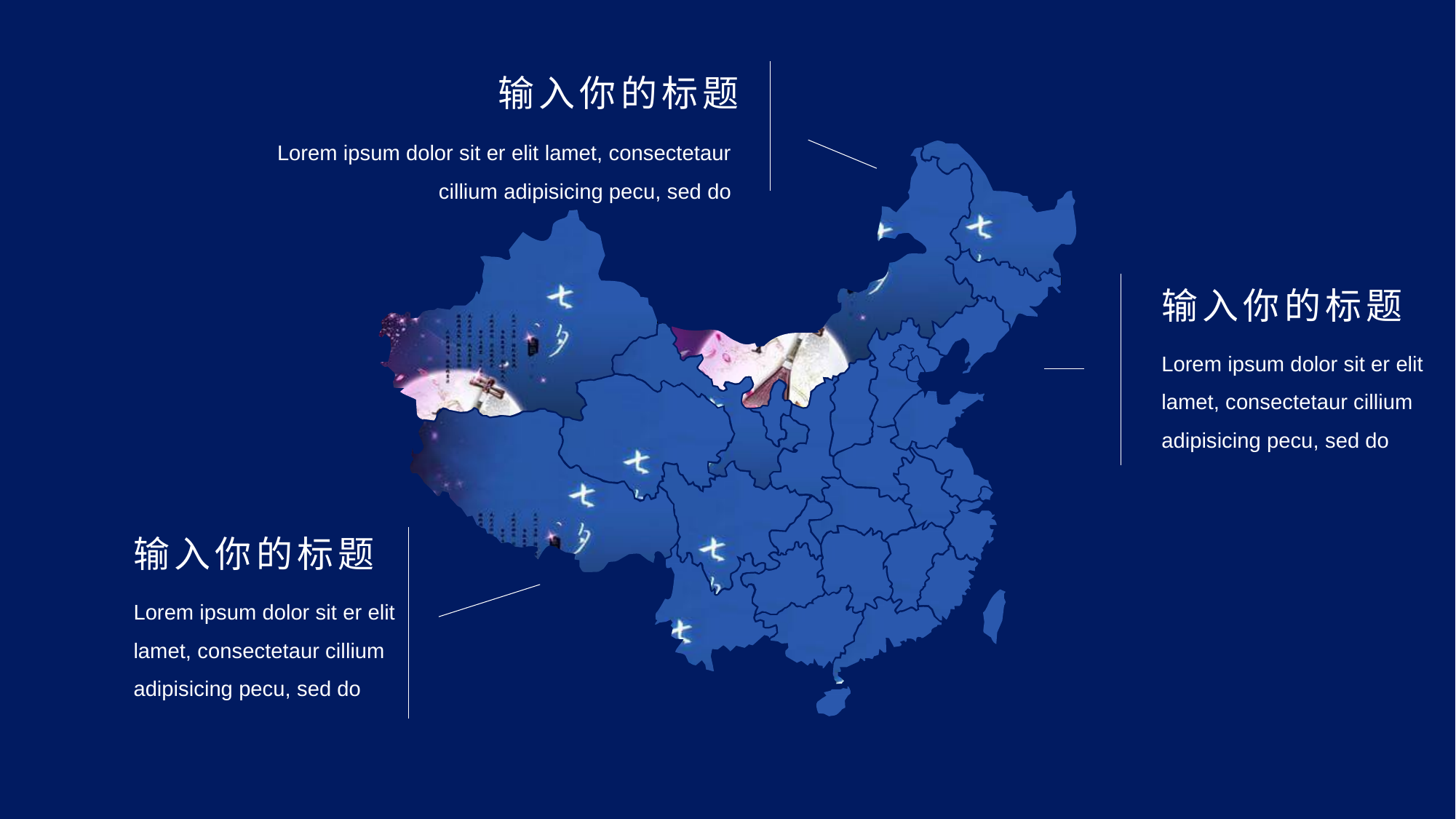

输入你的标题
Lorem ipsum dolor sit er elit lamet, consectetaur cillium adipisicing pecu, sed do

输入你的标题
Lorem ipsum dolor sit er elit lamet, consectetaur cillium adipisicing pecu, sed do
输入你的标题
Lorem ipsum dolor sit er elit lamet, consectetaur cillium adipisicing pecu, sed do